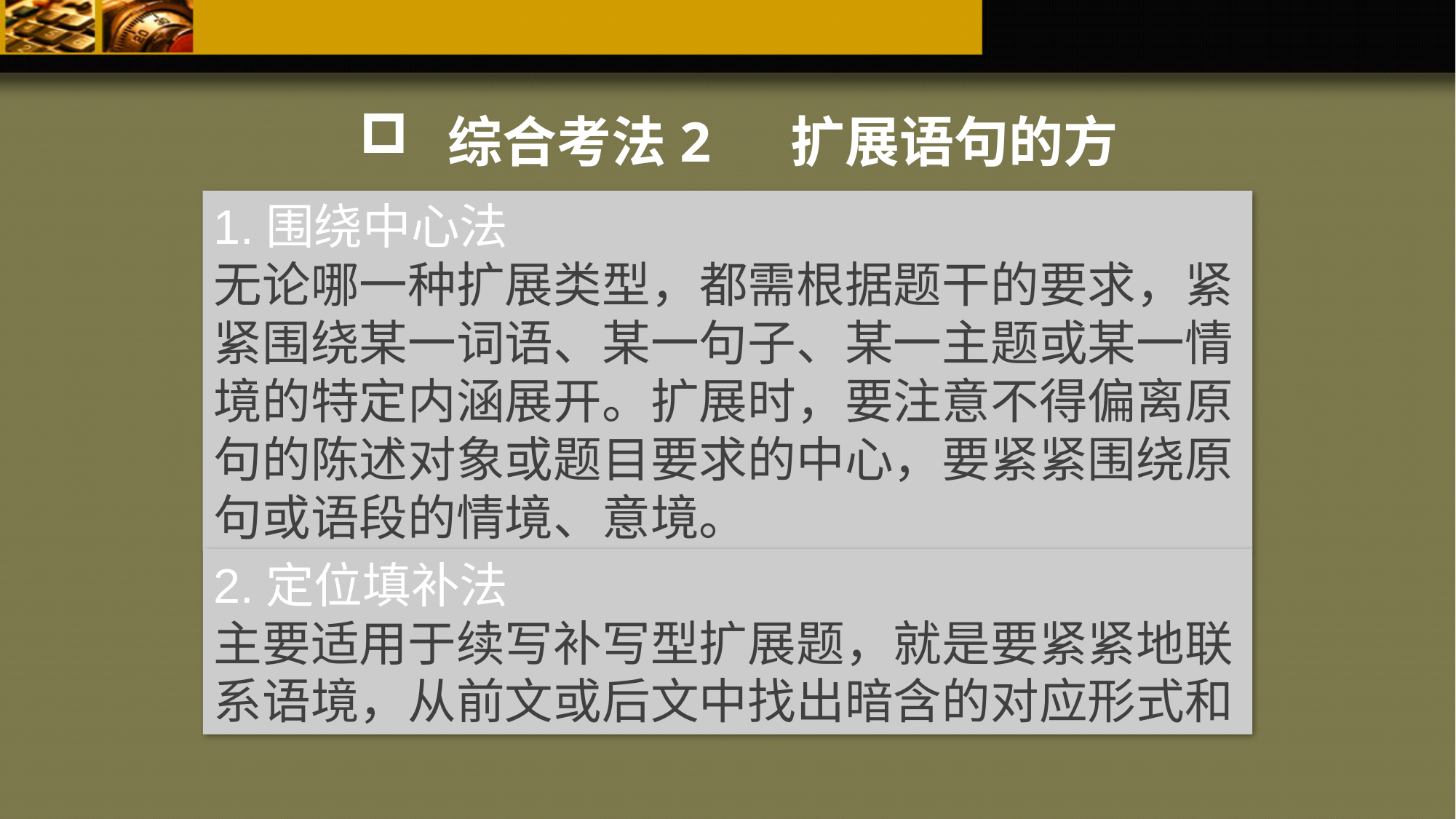

综合考法2  扩展语句的方法
1.围绕中心法
无论哪一种扩展类型，都需根据题干的要求，紧紧围绕某一词语、某一句子、某一主题或某一情境的特定内涵展开。扩展时，要注意不得偏离原句的陈述对象或题目要求的中心，要紧紧围绕原句或语段的情境、意境。
2.定位填补法
主要适用于续写补写型扩展题，就是要紧紧地联系语境，从前文或后文中找出暗含的对应形式和